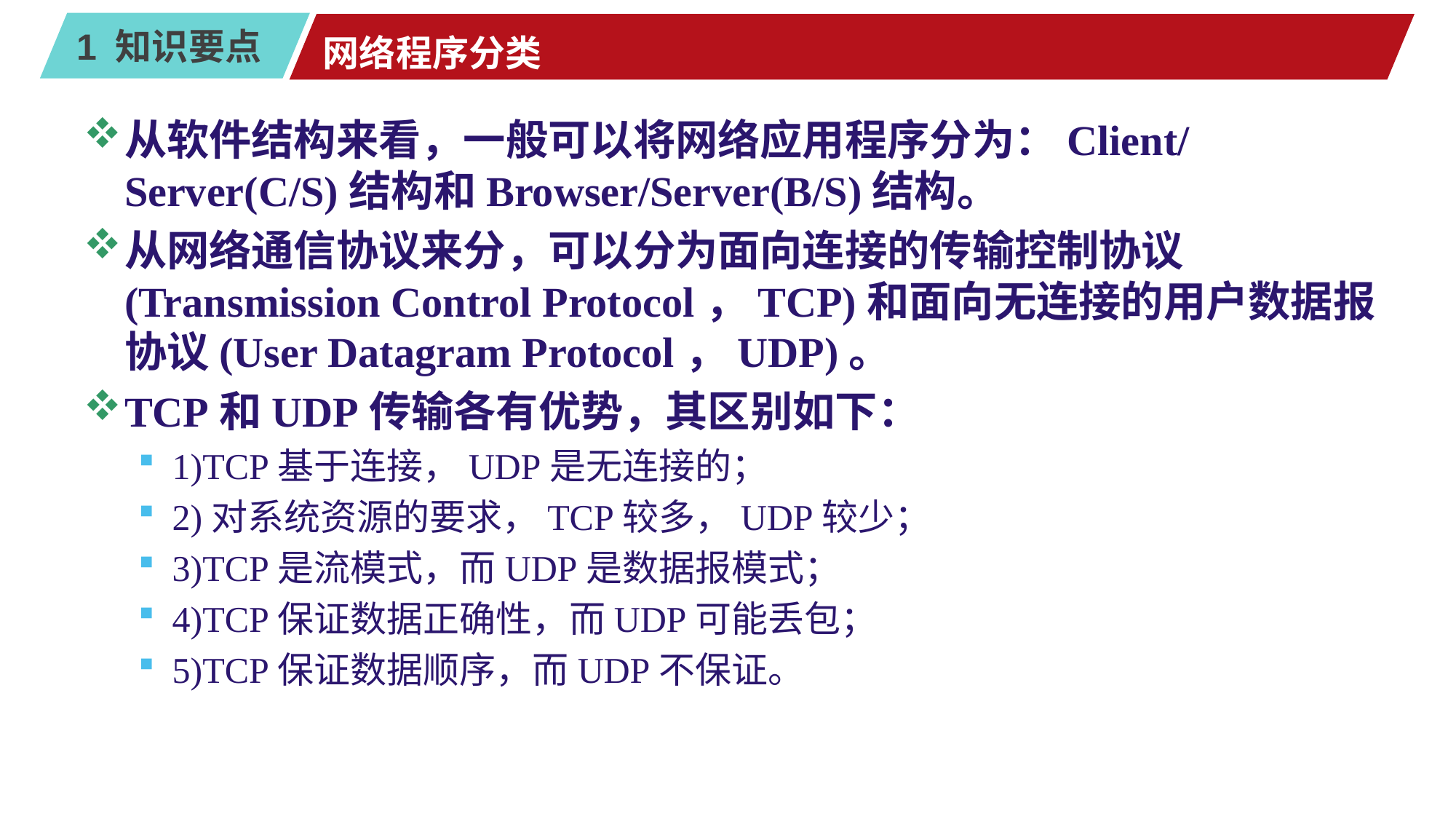

# 网络程序分类
从软件结构来看，一般可以将网络应用程序分为：Client/Server(C/S)结构和Browser/Server(B/S)结构。
从网络通信协议来分，可以分为面向连接的传输控制协议 (Transmission Control Protocol，TCP)和面向无连接的用户数据报协议(User Datagram Protocol，UDP)。
TCP和UDP传输各有优势，其区别如下：
1)TCP基于连接，UDP是无连接的；
2)对系统资源的要求，TCP较多，UDP较少；
3)TCP是流模式，而UDP是数据报模式；
4)TCP保证数据正确性，而UDP可能丢包；
5)TCP保证数据顺序，而UDP不保证。